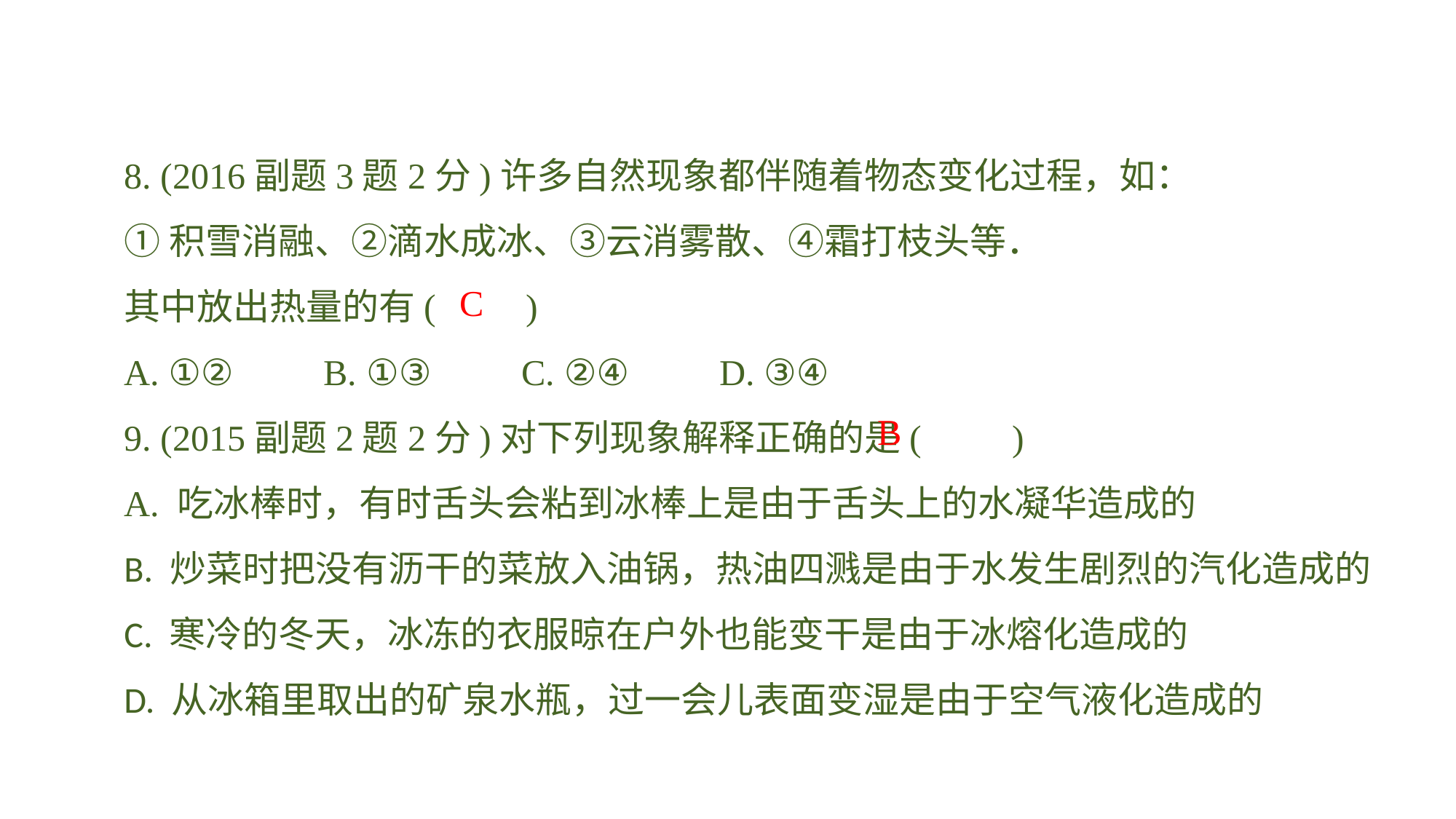

8. (2016副题3题2分)许多自然现象都伴随着物态变化过程，如：
①积雪消融、②滴水成冰、③云消雾散、④霜打枝头等．
其中放出热量的有(　　)A. ①②　　B. ①③　　C. ②④　　D. ③④
9. (2015副题2题2分)对下列现象解释正确的是(　　)A. 吃冰棒时，有时舌头会粘到冰棒上是由于舌头上的水凝华造成的B. 炒菜时把没有沥干的菜放入油锅，热油四溅是由于水发生剧烈的汽化造成的C. 寒冷的冬天，冰冻的衣服晾在户外也能变干是由于冰熔化造成的D. 从冰箱里取出的矿泉水瓶，过一会儿表面变湿是由于空气液化造成的
C
B